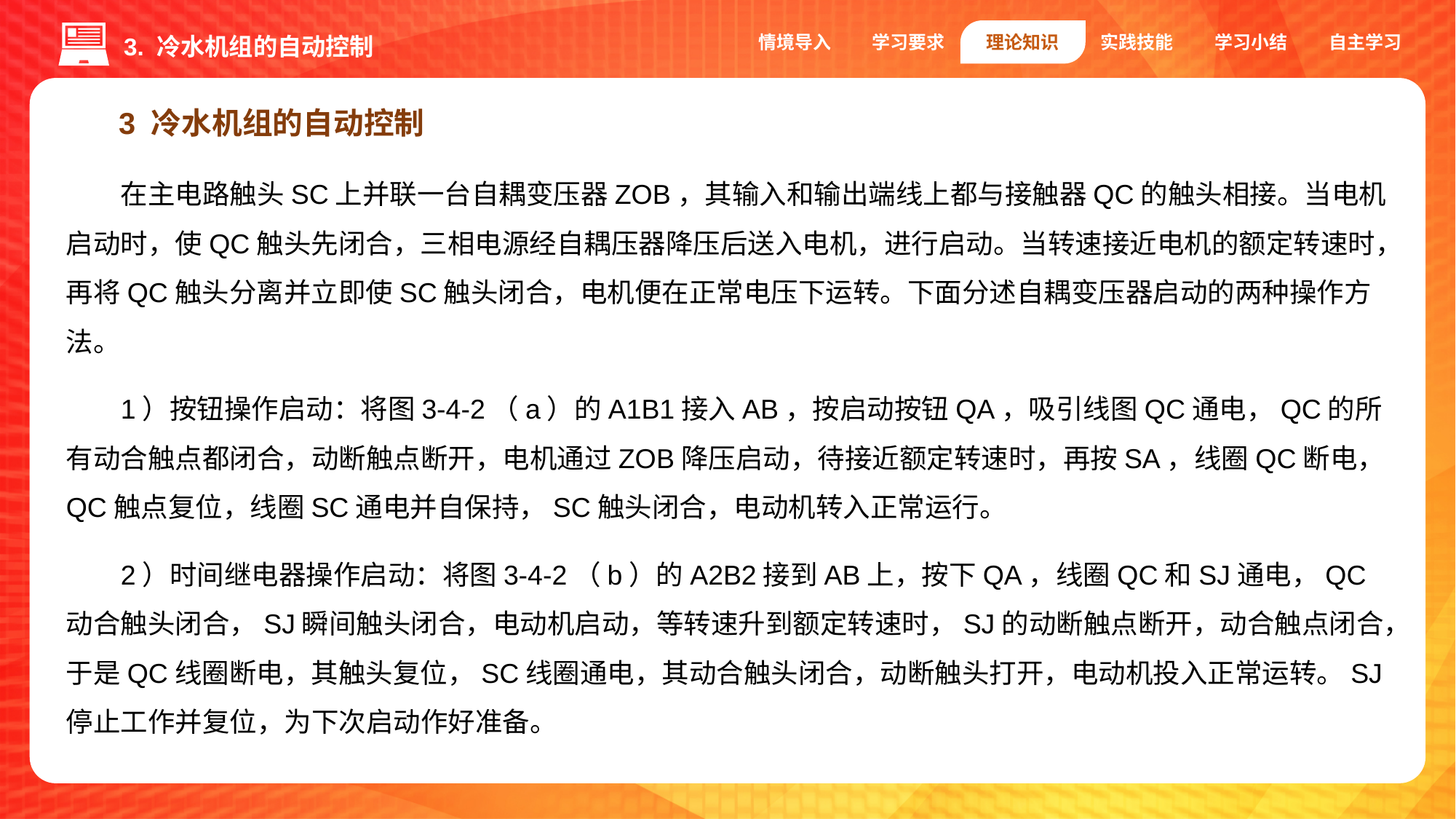

情境导入
学习要求
理论知识
实践技能
学习小结
自主学习

3. 冷水机组的自动控制
3 冷水机组的自动控制
在主电路触头SC上并联一台自耦变压器ZOB，其输入和输出端线上都与接触器QC的触头相接。当电机启动时，使QC触头先闭合，三相电源经自耦压器降压后送入电机，进行启动。当转速接近电机的额定转速时，再将QC触头分离并立即使SC触头闭合，电机便在正常电压下运转。下面分述自耦变压器启动的两种操作方法。
1）按钮操作启动：将图3-4-2（a）的A1B1接入AB，按启动按钮QA，吸引线图QC通电，QC的所有动合触点都闭合，动断触点断开，电机通过ZOB降压启动，待接近额定转速时，再按SA，线圈QC断电，QC触点复位，线圈SC通电并自保持，SC触头闭合，电动机转入正常运行。
2）时间继电器操作启动：将图3-4-2（b）的A2B2接到AB上，按下QA，线圈QC和SJ通电，QC动合触头闭合，SJ瞬间触头闭合，电动机启动，等转速升到额定转速时，SJ的动断触点断开，动合触点闭合，于是QC线圈断电，其触头复位，SC线圈通电，其动合触头闭合，动断触头打开，电动机投入正常运转。SJ停止工作并复位，为下次启动作好准备。